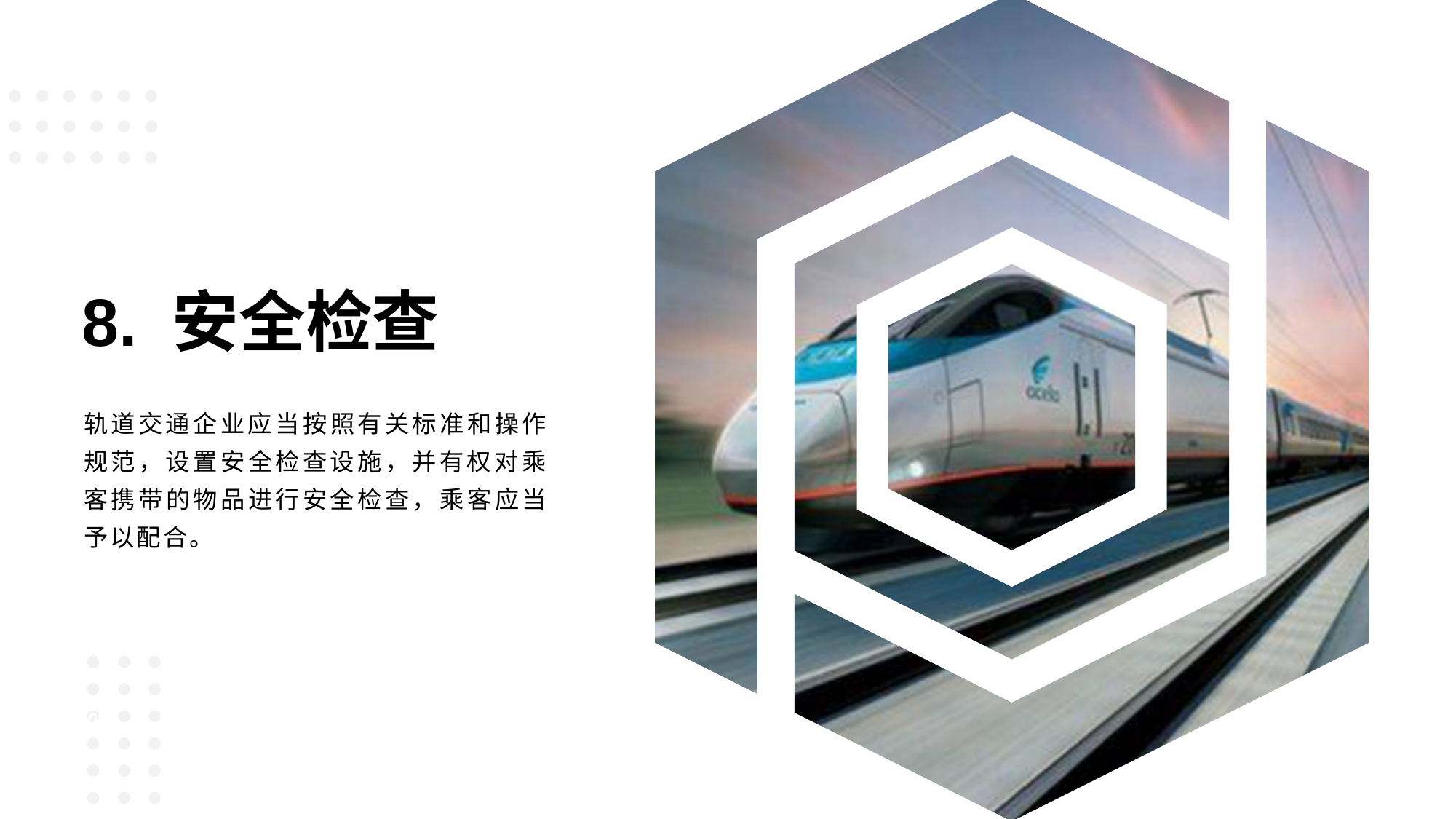

8. 安全检查
轨道交通企业应当按照有关标准和操作规范，设置安全检查设施，并有权对乘客携带的物品进行安全检查，乘客应当予以配合。

s